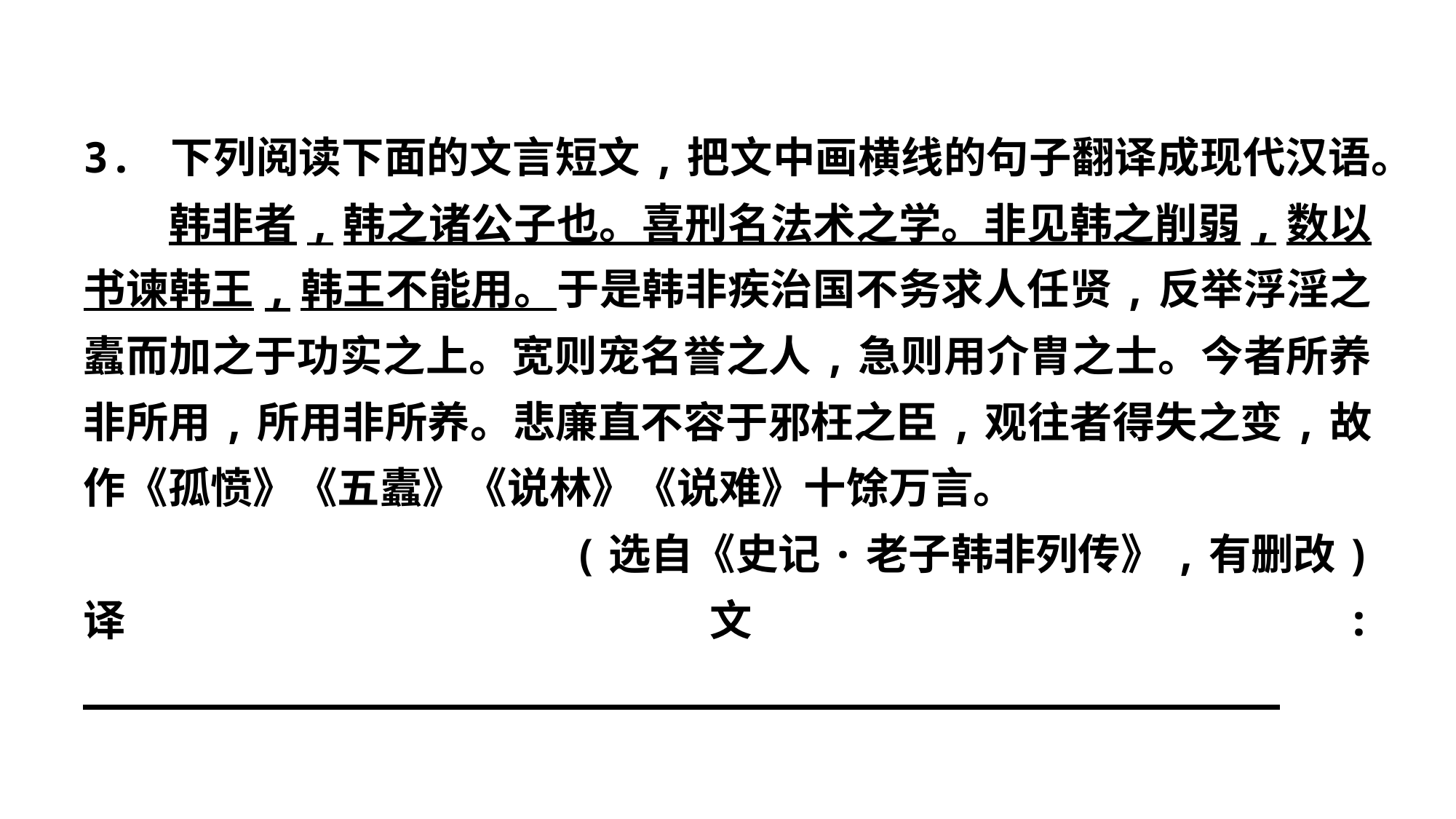

3. 下列阅读下面的文言短文,把文中画横线的句子翻译成现代汉语。
　　韩非者,韩之诸公子也。喜刑名法术之学。非见韩之削弱,数以书谏韩王,韩王不能用。于是韩非疾治国不务求人任贤,反举浮淫之蠹而加之于功实之上。宽则宠名誉之人,急则用介胄之士。今者所养非所用,所用非所养。悲廉直不容于邪枉之臣,观往者得失之变,故作《孤愤》《五蠹》《说林》《说难》十馀万言。
(选自《史记·老子韩非列传》,有删改)
译文: _______________________________________________